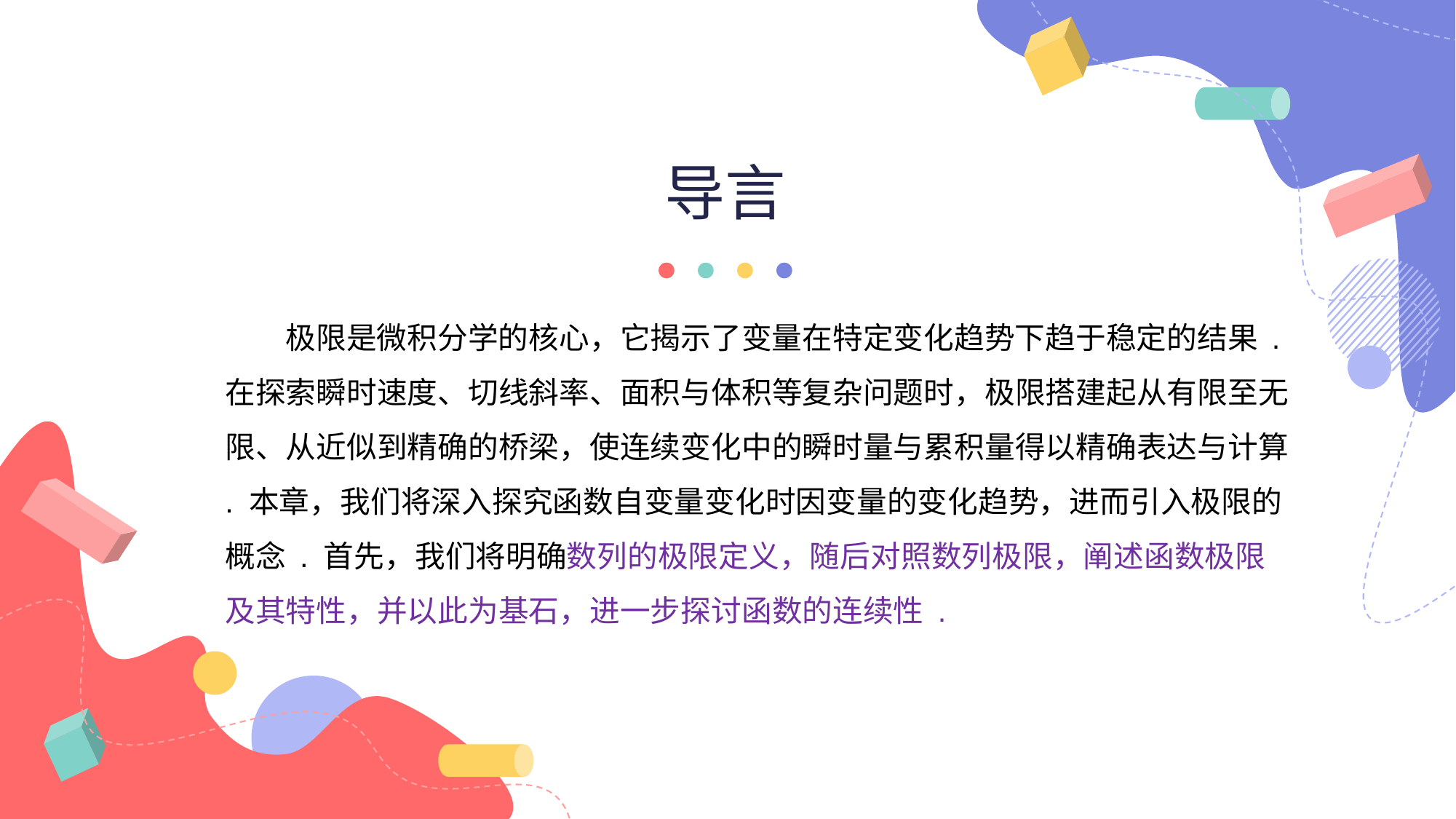

导言

极限是微积分学的核心，它揭示了变量在特定变化趋势下趋于稳定的结果 . 在探索瞬时速度、切线斜率、面积与体积等复杂问题时，极限搭建起从有限至无限、从近似到精确的桥梁，使连续变化中的瞬时量与累积量得以精确表达与计算 . 本章，我们将深入探究函数自变量变化时因变量的变化趋势，进而引入极限的概念 . 首先，我们将明确数列的极限定义，随后对照数列极限，阐述函数极限及其特性，并以此为基石，进一步探讨函数的连续性 .